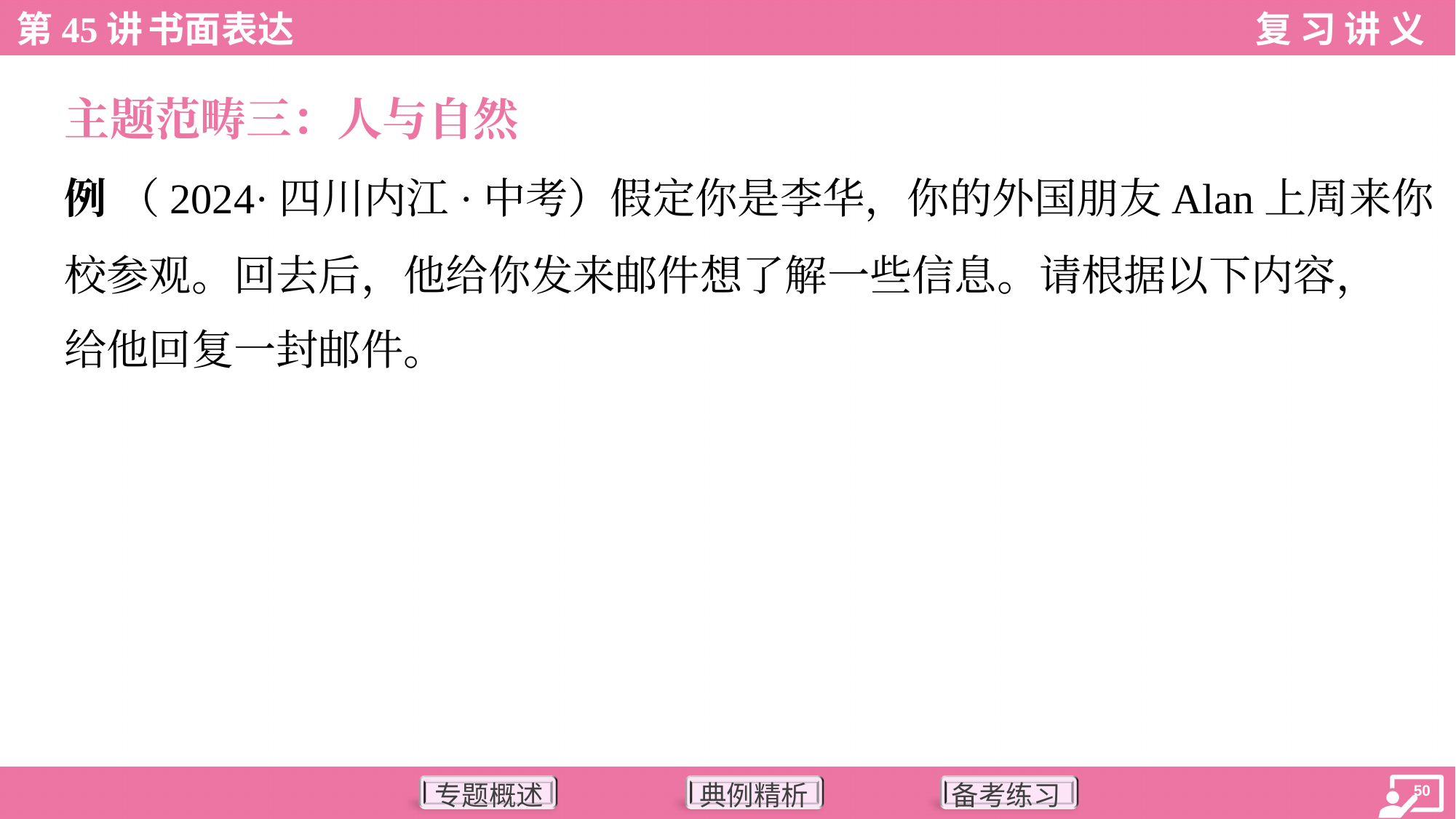

主题范畴三：人与自然
例 （2024·四川内江·中考）假定你是李华，你的外国朋友Alan上周来你
校参观。回去后，他给你发来邮件想了解一些信息。请根据以下内容，
给他回复一封邮件。